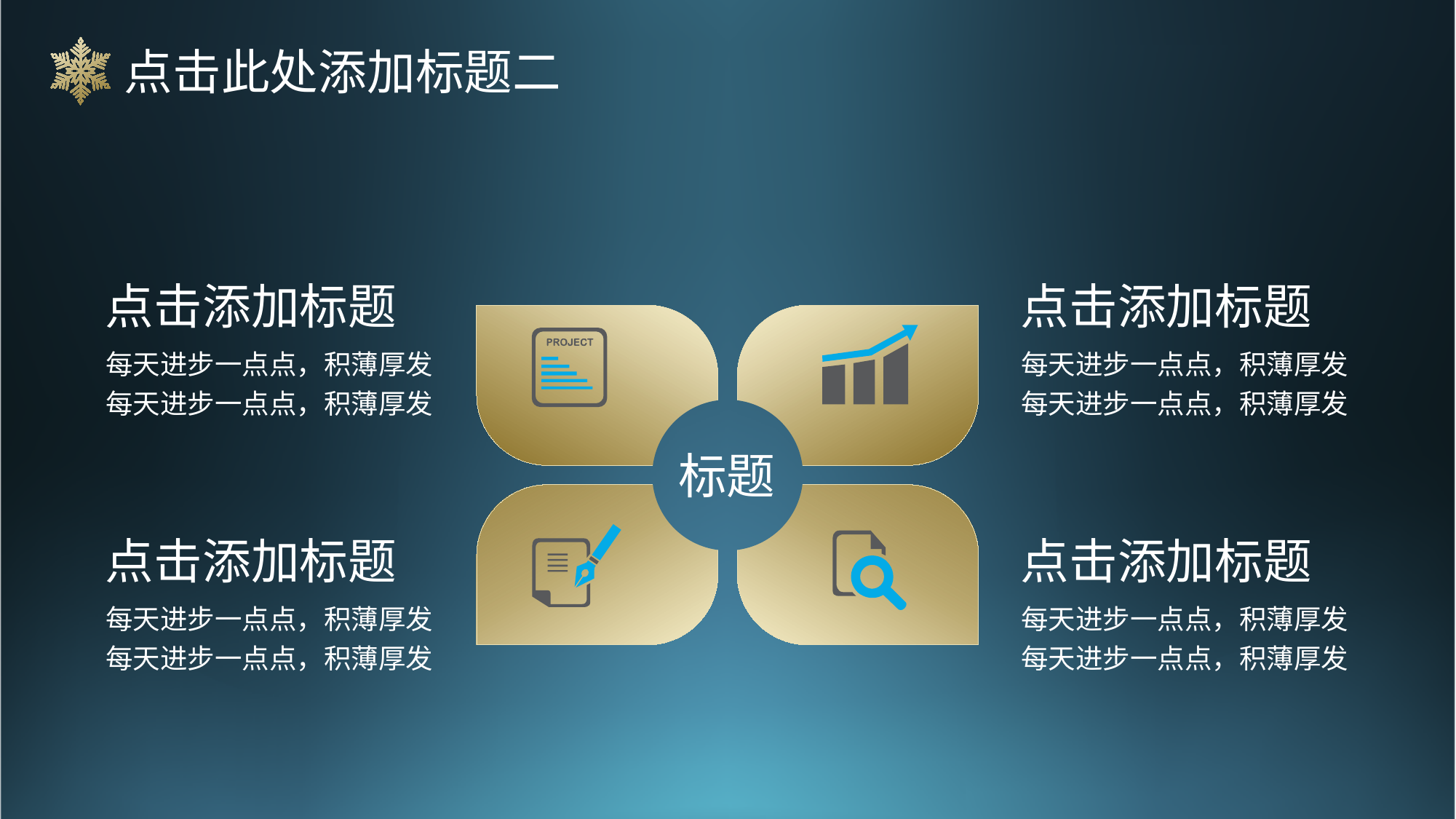

点击此处添加标题二

点击添加标题
点击添加标题

每天进步一点点，积薄厚发
每天进步一点点，积薄厚发
每天进步一点点，积薄厚发
每天进步一点点，积薄厚发

标题

点击添加标题
点击添加标题

每天进步一点点，积薄厚发
每天进步一点点，积薄厚发
每天进步一点点，积薄厚发
每天进步一点点，积薄厚发